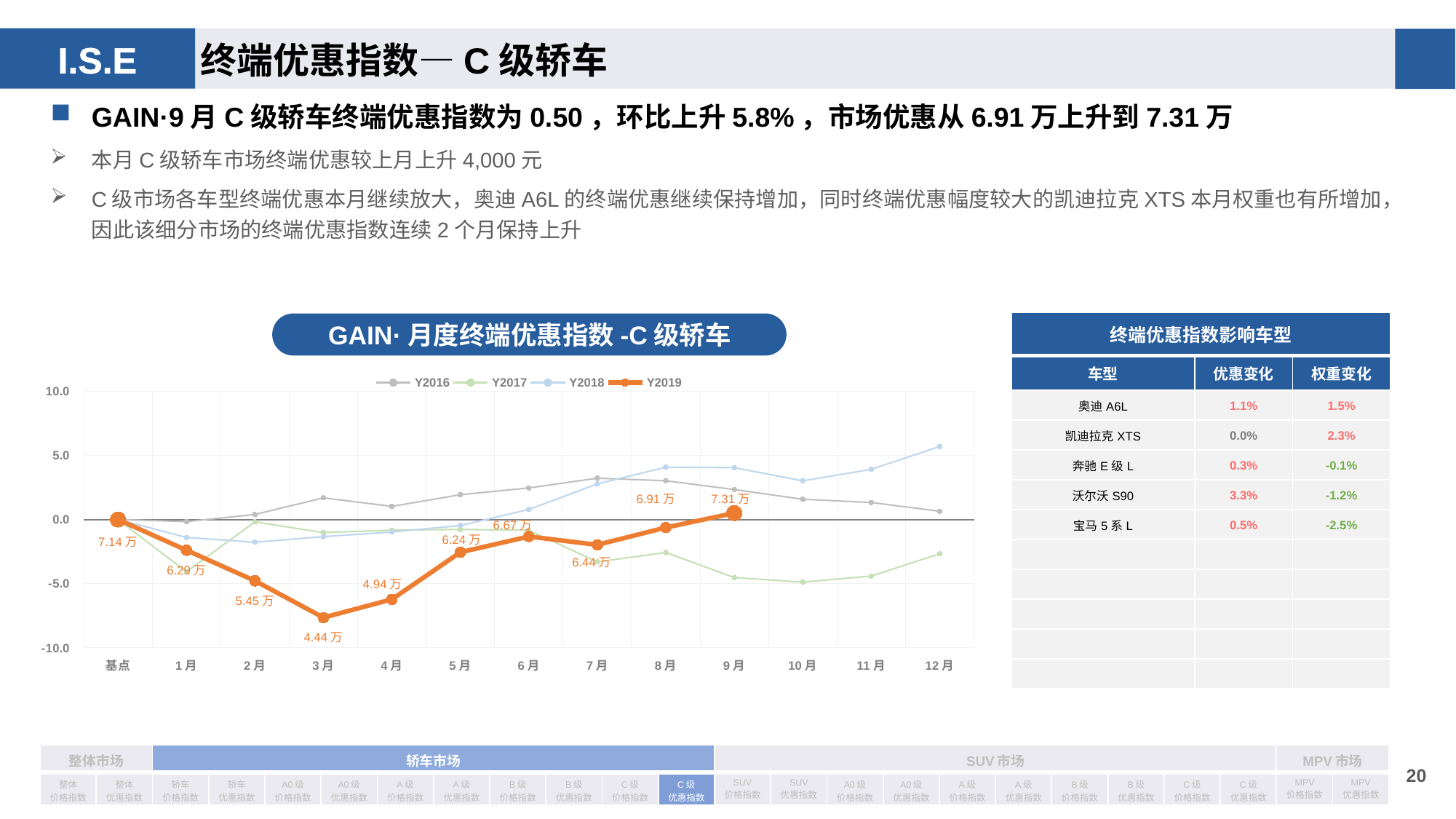

终端优惠指数—C级轿车
GAIN·9月C级轿车终端优惠指数为0.50，环比上升5.8%，市场优惠从6.91万上升到7.31万
本月C级轿车市场终端优惠较上月上升4,000元
C级市场各车型终端优惠本月继续放大，奥迪A6L的终端优惠继续保持增加，同时终端优惠幅度较大的凯迪拉克XTS本月权重也有所增加，因此该细分市场的终端优惠指数连续2个月保持上升
| 终端优惠指数影响车型 |  |  |
| --- | --- | --- |
| 车型 | 优惠变化 | 权重变化 |
| 奥迪A6L | 1.1% | 1.5% |
| 凯迪拉克XTS | 0.0% | 2.3% |
| 奔驰E级L | 0.3% | -0.1% |
| 沃尔沃S90 | 3.3% | -1.2% |
| 宝马5系L | 0.5% | -2.5% |
|  |  |  |
|  |  |  |
|  |  |  |
|  |  |  |
|  |  |  |
GAIN·月度终端优惠指数-C级轿车

### Chart

| Category | Y2016 | Y2017 | Y2018 | Y2019 |
|---|---|---|---|---|
| 基点 | 0.0 | 0.0 | 0.0 | 0.0 |
| 1月 | -0.1691017229732023 | -4.08 | -1.4 | -2.4 |
| 2月 | 0.390983496357886 | -0.18 | -1.78 | -4.78 |
| 3月 | 1.6850786796911026 | -1.03 | -1.34 | -7.65 |
| 4月 | 1.023291581737364 | -0.83 | -0.98 | -6.23 |
| 5月 | 1.9309720086311088 | -0.78 | -0.47 | -2.56 |
| 6月 | 2.4589619034688988 | -0.84 | 0.78 | -1.33 |
| 7月 | 3.215739708820056 | -3.31 | 2.77 | -1.98 |
| 8月 | 3.018815888791434 | -2.58 | 4.07 | -0.63 |
| 9月 | 2.332876279736615 | -4.53 | 4.04 | 0.5 |
| 10月 | 1.5773604468067477 | -4.89 | 3.01 | None |
| 11月 | 1.3251314908501863 | -4.41 | 3.91 | None |
| 12月 | 0.6421030625960724 | -2.68 | 5.69 | None |
| 整体市场 |  | 轿车市场 |  |  |  |  |  |  |  |  |  | SUV市场 |  |  |  |  |  |  |  |  |  | MPV市场 |  |
| --- | --- | --- | --- | --- | --- | --- | --- | --- | --- | --- | --- | --- | --- | --- | --- | --- | --- | --- | --- | --- | --- | --- | --- |
| 整体 价格指数 | 整体 优惠指数 | 轿车 价格指数 | 轿车 优惠指数 | A0级 价格指数 | A0级 优惠指数 | A级 价格指数 | A级 优惠指数 | B级 价格指数 | B级 优惠指数 | C级 价格指数 | C级 优惠指数 | SUV 价格指数 | SUV 优惠指数 | A0级 价格指数 | A0级 优惠指数 | A级 价格指数 | A级 优惠指数 | B级 价格指数 | B级 优惠指数 | C级 价格指数 | C级 优惠指数 | MPV 价格指数 | MPV 优惠指数 |
20